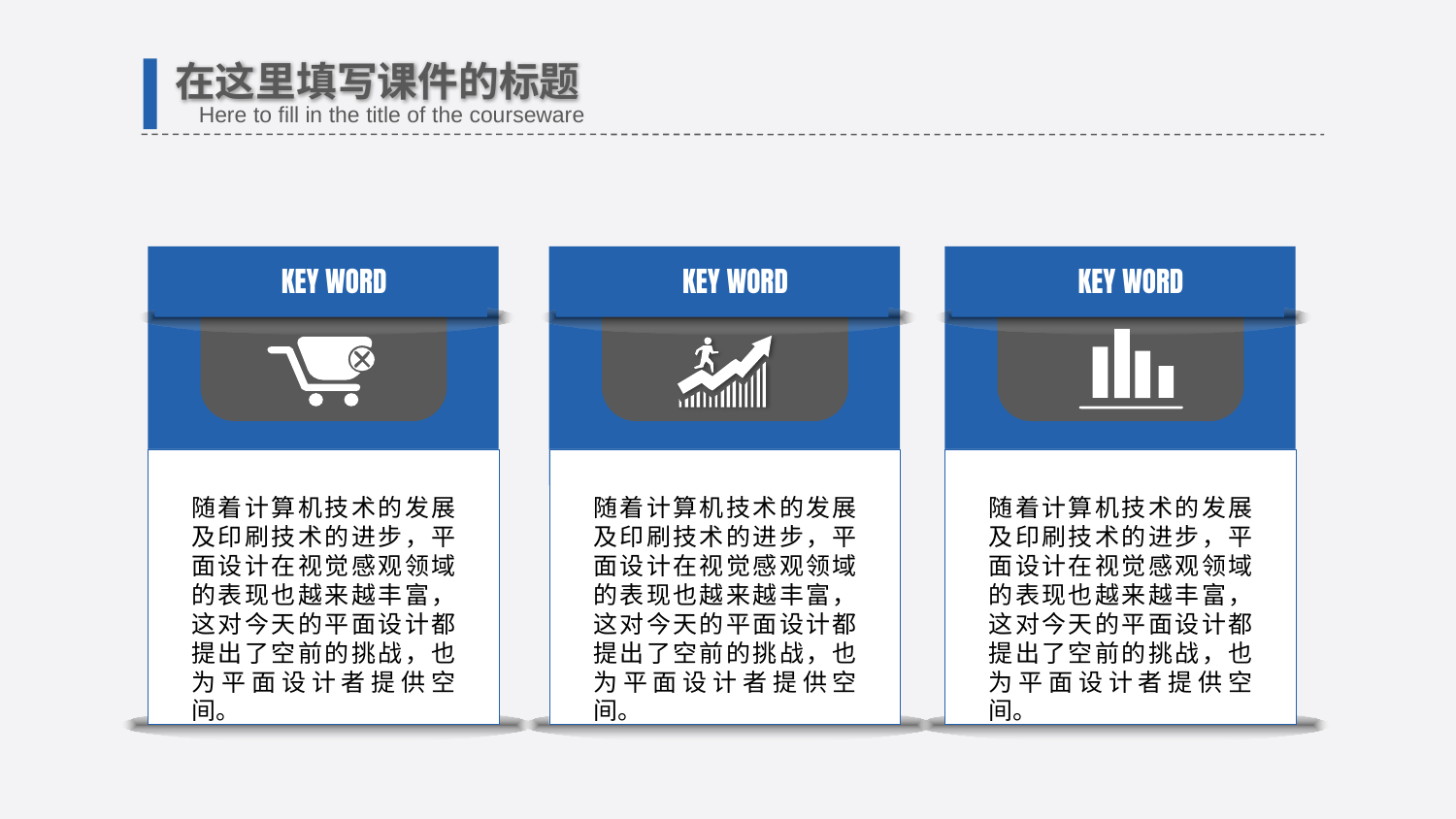

在这里填写课件的标题

Here to fill in the title of the courseware

KEY WORD
KEY WORD
KEY WORD

随着计算机技术的发展及印刷技术的进步，平面设计在视觉感观领域的表现也越来越丰富，这对今天的平面设计都提出了空前的挑战，也为平面设计者提供空间。
随着计算机技术的发展及印刷技术的进步，平面设计在视觉感观领域的表现也越来越丰富，这对今天的平面设计都提出了空前的挑战，也为平面设计者提供空间。
随着计算机技术的发展及印刷技术的进步，平面设计在视觉感观领域的表现也越来越丰富，这对今天的平面设计都提出了空前的挑战，也为平面设计者提供空间。